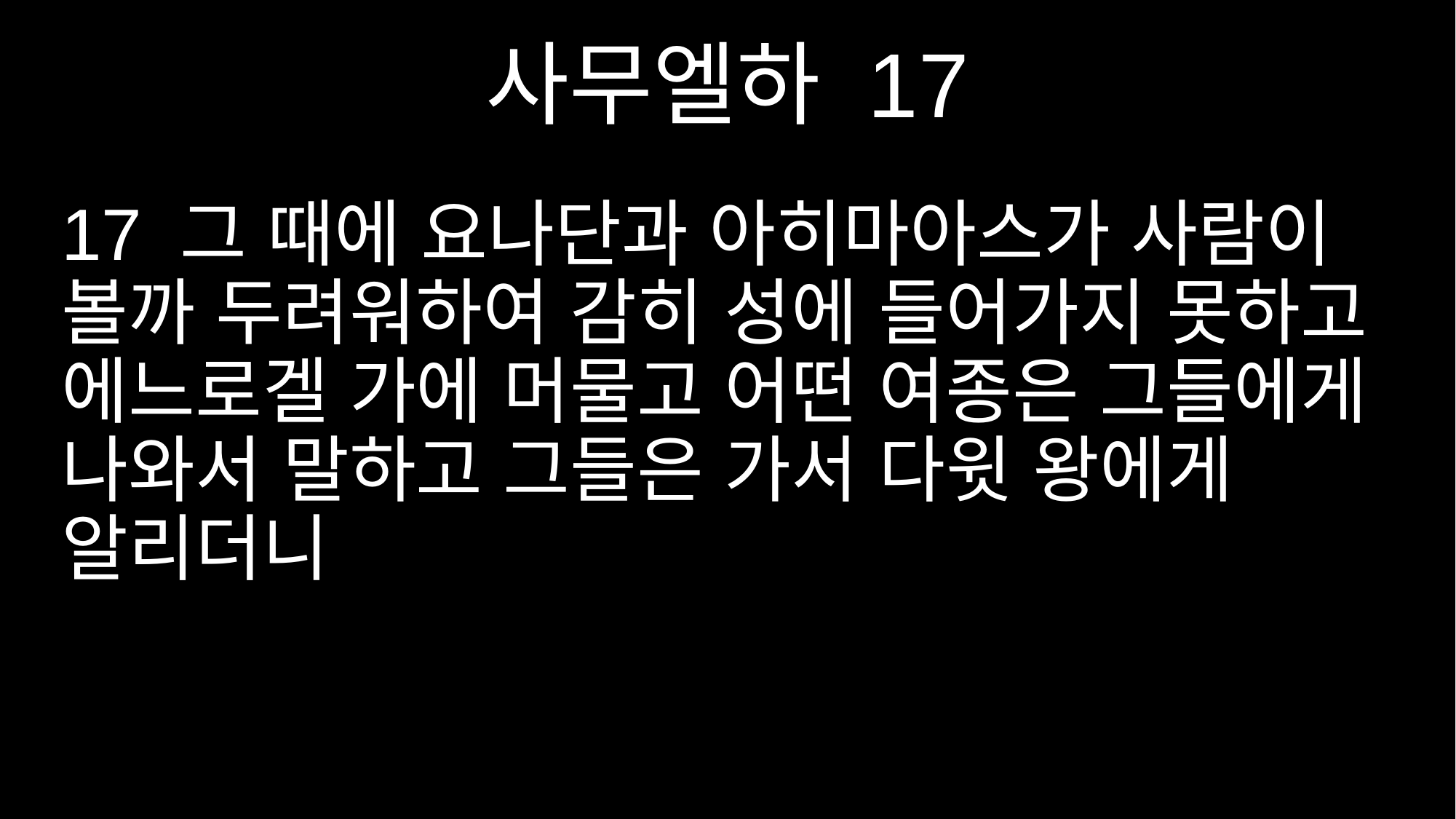

사무엘하 17
17 그 때에 요나단과 아히마아스가 사람이 볼까 두려워하여 감히 성에 들어가지 못하고 에느로겔 가에 머물고 어떤 여종은 그들에게 나와서 말하고 그들은 가서 다윗 왕에게 알리더니